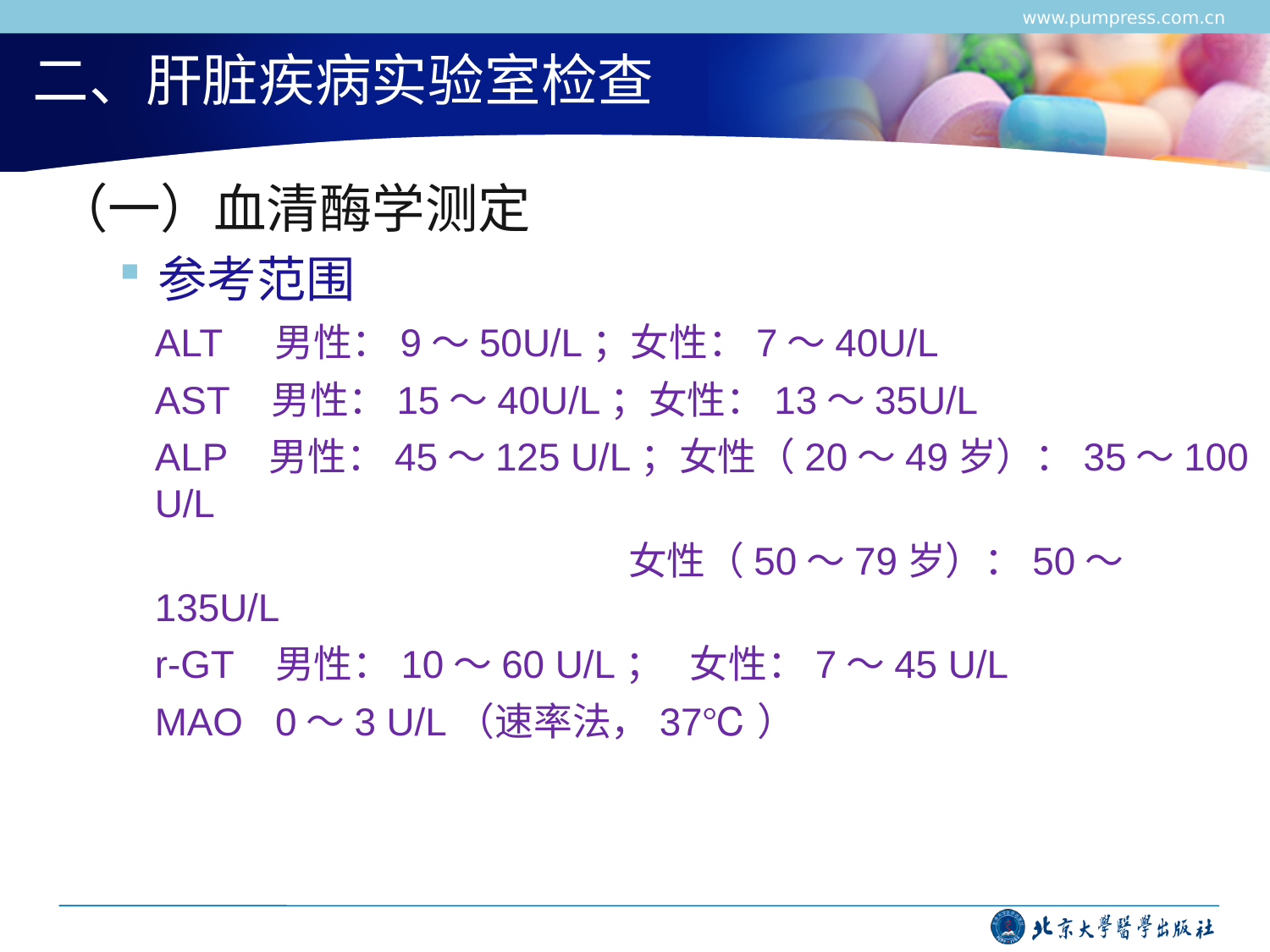

www.pumpress.com.cn
# 二、肝脏疾病实验室检查
（一）血清酶学测定
参考范围
ALT    男性：9～50U/L；女性：7～40U/L
AST   男性：15～40U/L；女性：13～35U/L
ALP   男性：45～125 U/L；女性（20～49岁）：35～100 U/L
女性（50～79岁）：50～135U/L
r-GT   男性：10～60 U/L；   女性：7～45 U/L
MAO   0～3 U/L（速率法，37℃）